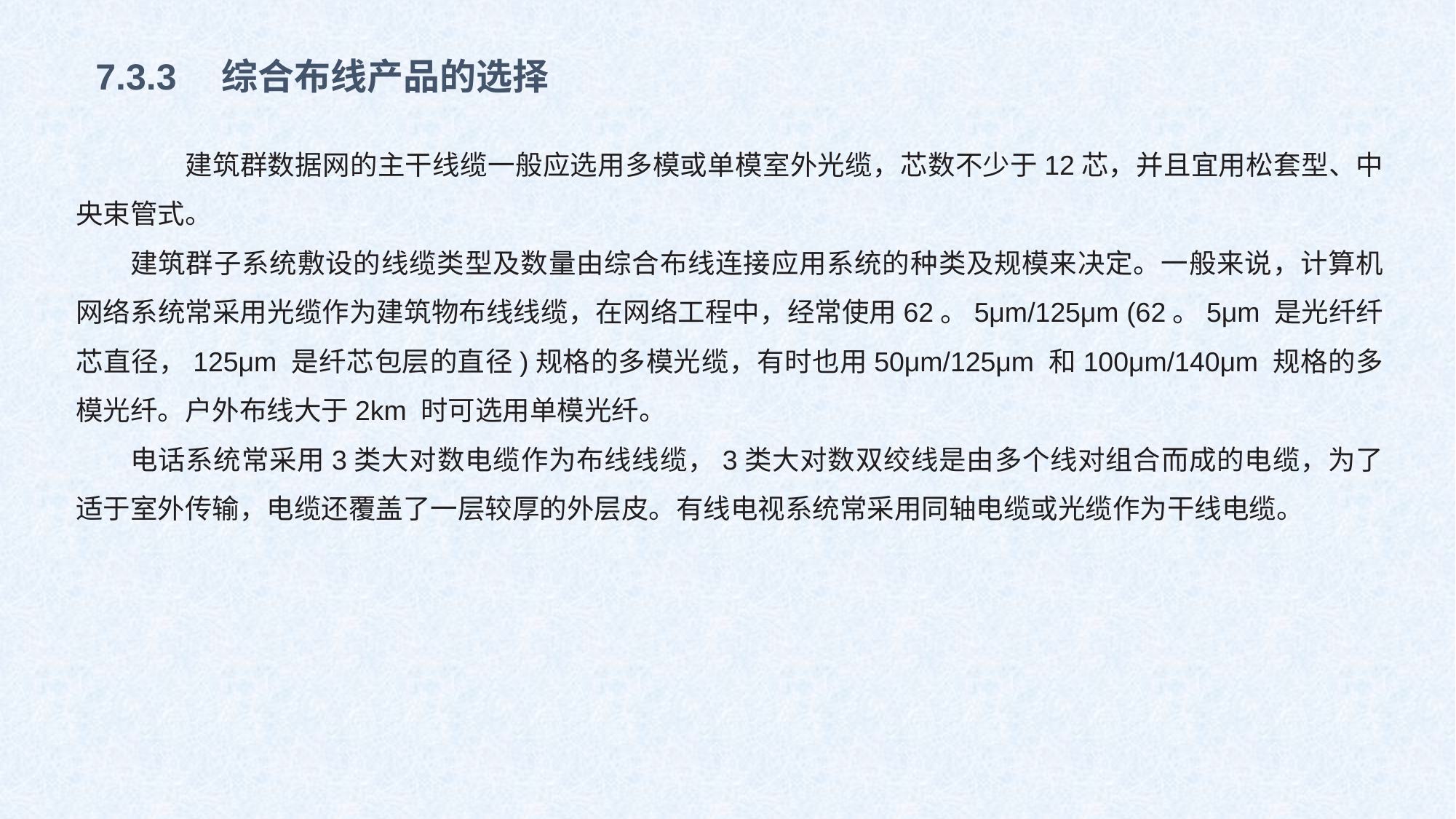

7.3.3　综合布线产品的选择
　　建筑群数据网的主干线缆一般应选用多模或单模室外光缆，芯数不少于12芯，并且宜用松套型、中央束管式。
建筑群子系统敷设的线缆类型及数量由综合布线连接应用系统的种类及规模来决定。一般来说，计算机网络系统常采用光缆作为建筑物布线线缆，在网络工程中，经常使用62。5μm/125μm (62。5μm 是光纤纤芯直径，125μm 是纤芯包层的直径)规格的多模光缆，有时也用50μm/125μm 和100μm/140μm 规格的多模光纤。户外布线大于2km 时可选用单模光纤。
电话系统常采用3类大对数电缆作为布线线缆，3类大对数双绞线是由多个线对组合而成的电缆，为了适于室外传输，电缆还覆盖了一层较厚的外层皮。有线电视系统常采用同轴电缆或光缆作为干线电缆。